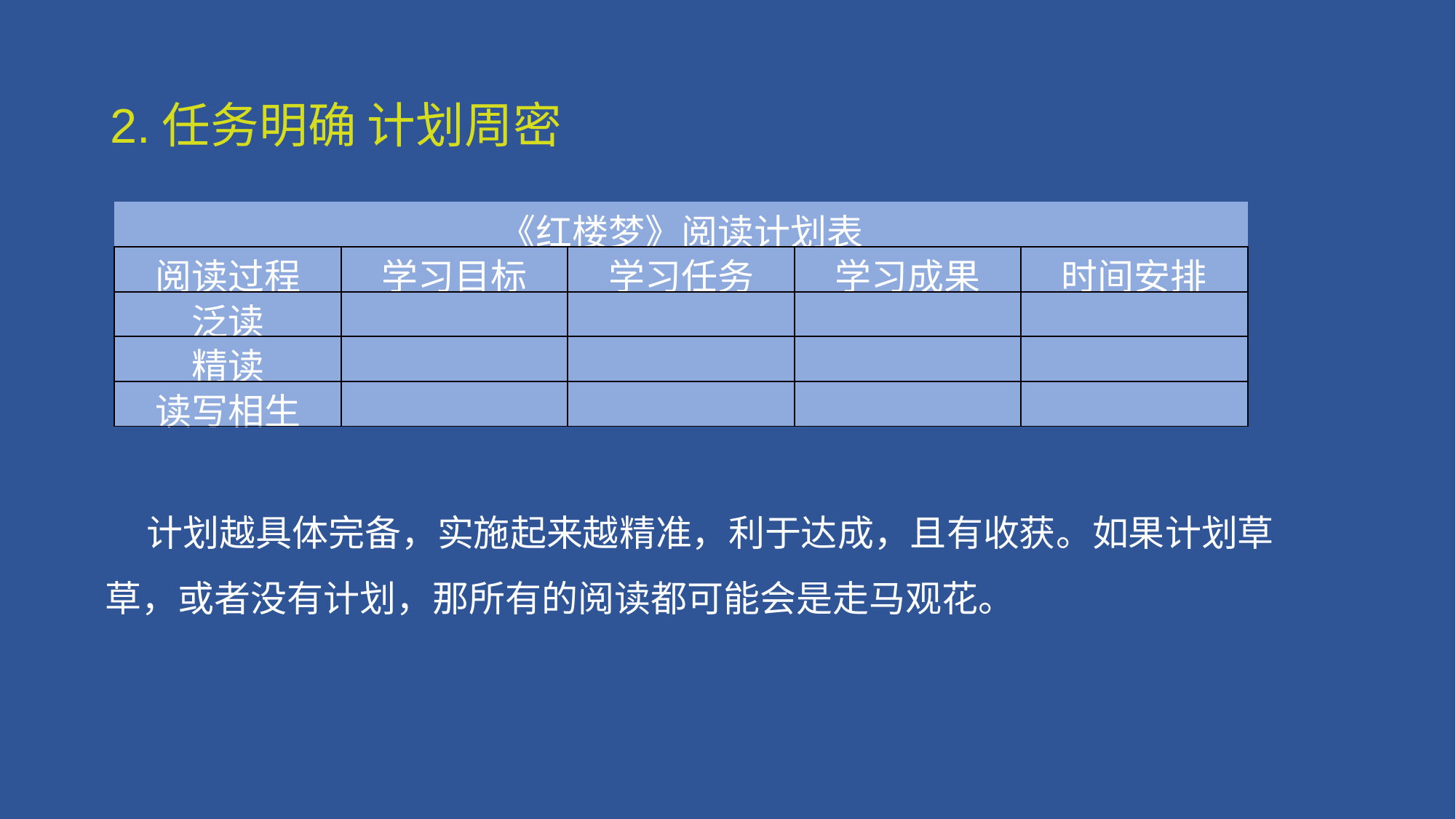

2.任务明确 计划周密
| 《红楼梦》阅读计划表 |  |  |  |  |
| --- | --- | --- | --- | --- |
| 阅读过程 | 学习目标 | 学习任务 | 学习成果 | 时间安排 |
| 泛读 |  |  |  |  |
| 精读 |  |  |  |  |
| 读写相生 |  |  |  |  |
    计划越具体完备，实施起来越精准，利于达成，且有收获。如果计划草草，或者没有计划，那所有的阅读都可能会是走马观花。